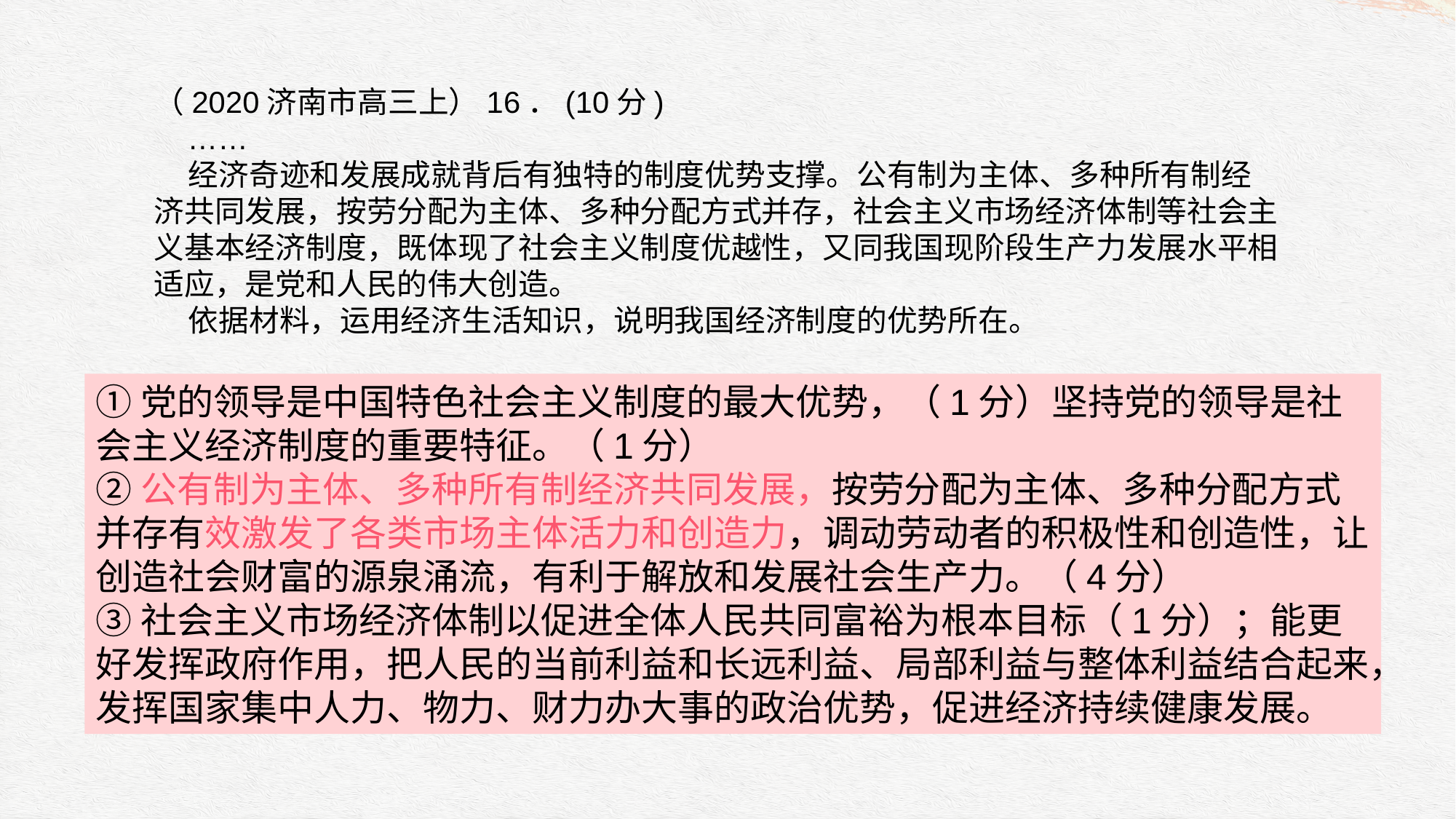

（2020济南市高三上）16．(10分)
    ……
    经济奇迹和发展成就背后有独特的制度优势支撑。公有制为主体、多种所有制经济共同发展，按劳分配为主体、多种分配方式并存，社会主义市场经济体制等社会主义基本经济制度，既体现了社会主义制度优越性，又同我国现阶段生产力发展水平相适应，是党和人民的伟大创造。
    依据材料，运用经济生活知识，说明我国经济制度的优势所在。
①党的领导是中国特色社会主义制度的最大优势，（1分）坚持党的领导是社会主义经济制度的重要特征。（1分）
②公有制为主体、多种所有制经济共同发展，按劳分配为主体、多种分配方式并存有效激发了各类市场主体活力和创造力，调动劳动者的积极性和创造性，让创造社会财富的源泉涌流，有利于解放和发展社会生产力。（4分）
③社会主义市场经济体制以促进全体人民共同富裕为根本目标（1分）；能更好发挥政府作用，把人民的当前利益和长远利益、局部利益与整体利益结合起来，发挥国家集中人力、物力、财力办大事的政治优势，促进经济持续健康发展。